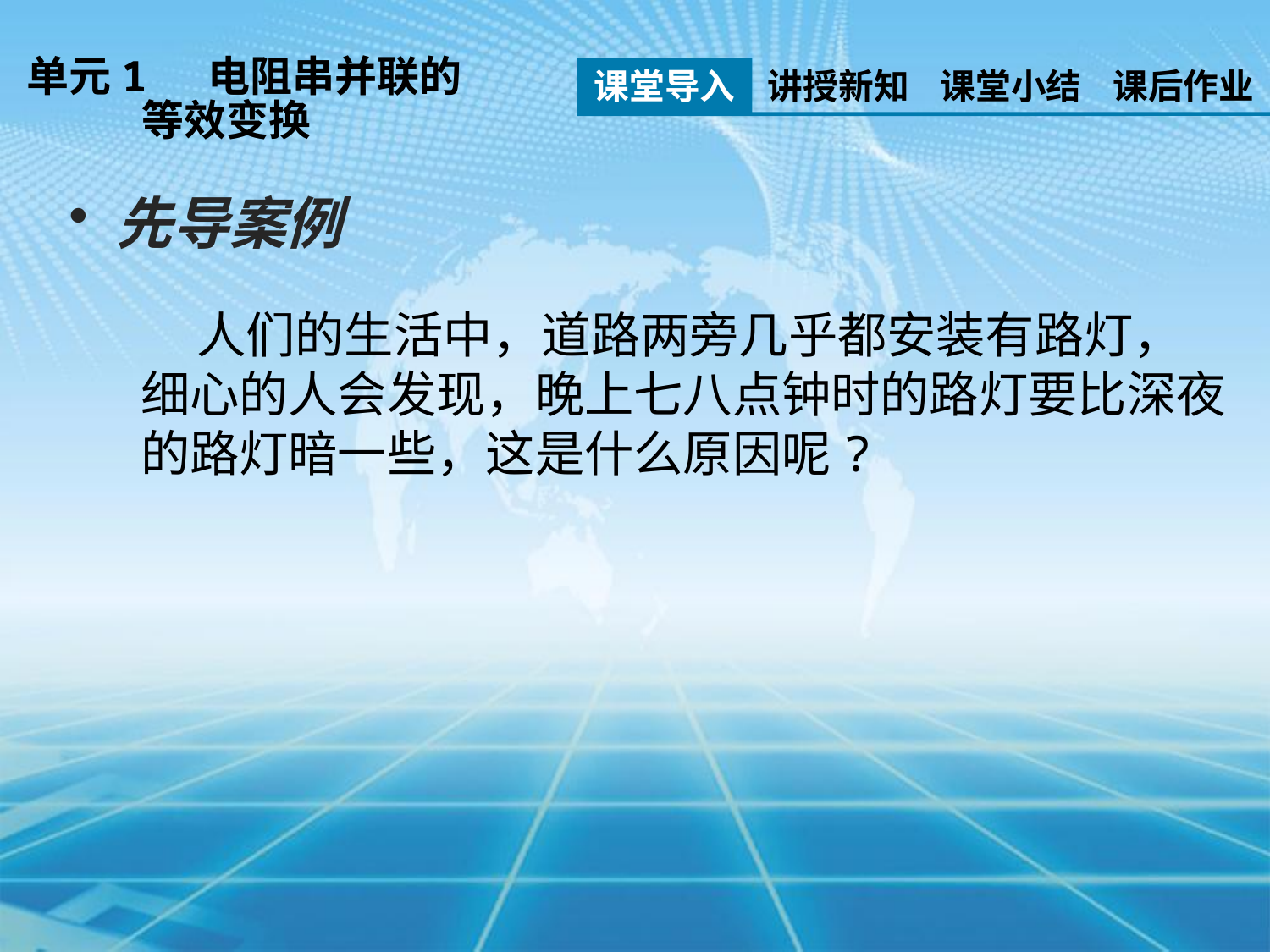

单元1  电阻串并联的
           等效变换
课堂导入
讲授新知
课堂小结
课后作业
先导案例
    人们的生活中，道路两旁几乎都安装有路灯，细心的人会发现，晚上七八点钟时的路灯要比深夜的路灯暗一些，这是什么原因呢?